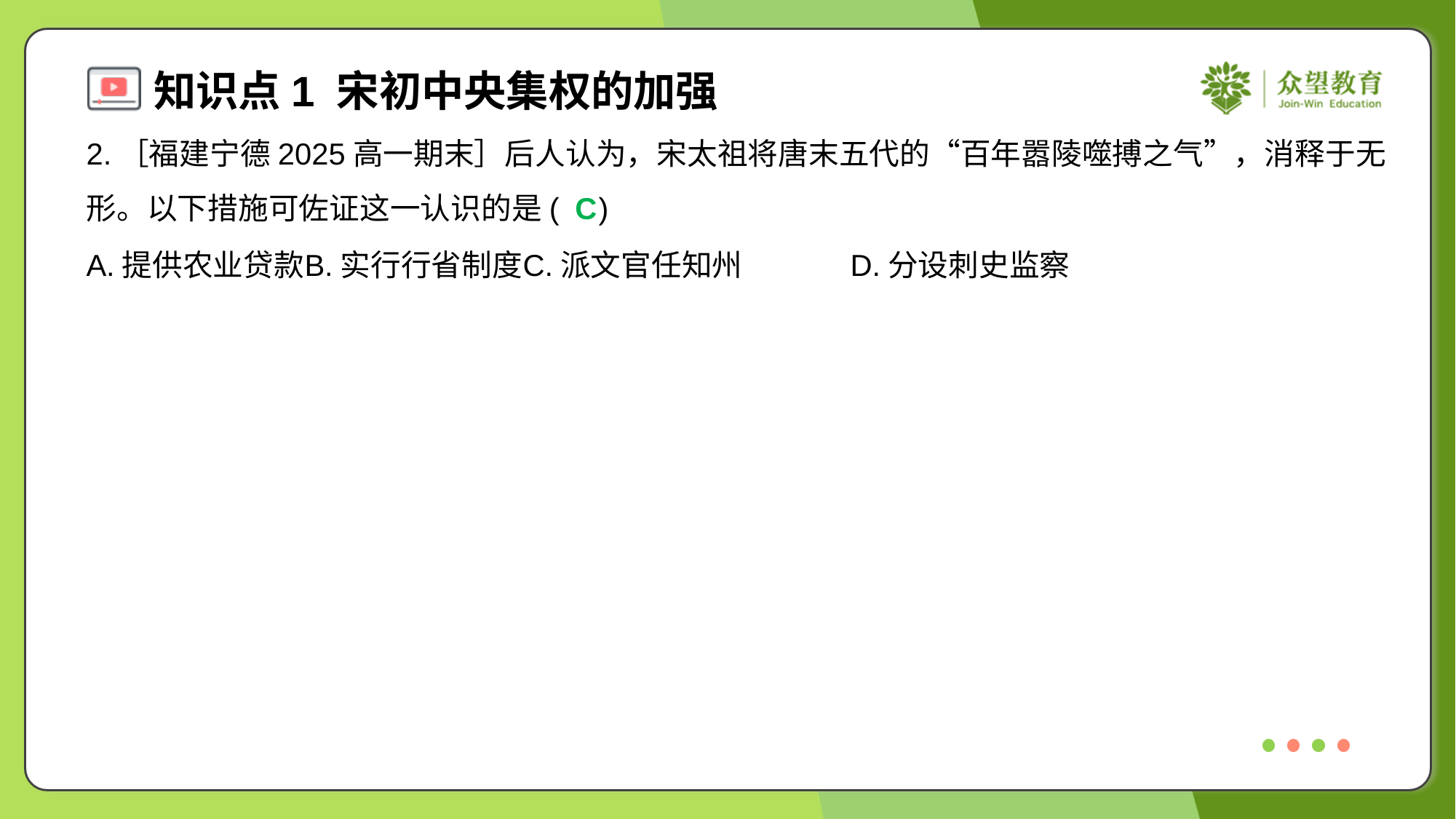

2.［福建宁德2025高一期末］后人认为，宋太祖将唐末五代的“百年嚣陵噬搏之气”，消释于无
形。以下措施可佐证这一认识的是(     )
C
A.提供农业贷款	B.实行行省制度	C.派文官任知州	D.分设刺史监察